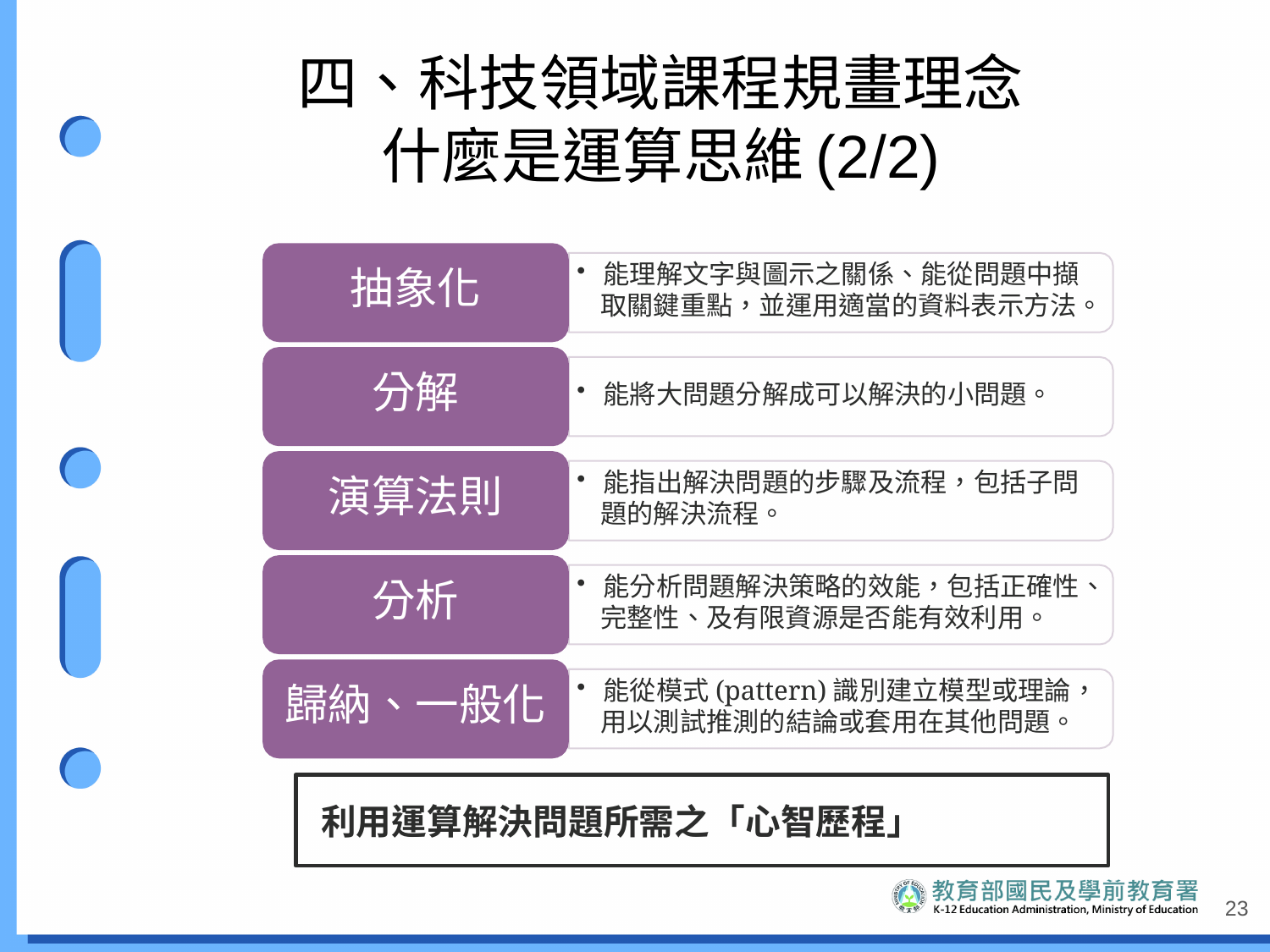

# 四、科技領域課程規畫理念 什麼是運算思維(2/2)

能理解文字與圖示之關係、能從問題中擷
抽象化
取關鍵重點，並運用適當的資料表示方法。

分解
能將大問題分解成可以解決的小問題。

能指出解決問題的步驟及流程，包括子問
演算法則
題的解決流程。

能分析問題解決策略的效能，包括正確性、
分析
完整性、及有限資源是否能有效利用。

能從模式(pattern)識別建立模型或理論，
歸納、一般化
用以測試推測的結論或套用在其他問題。
利用運算解決問題所需之「心智歷程」
23